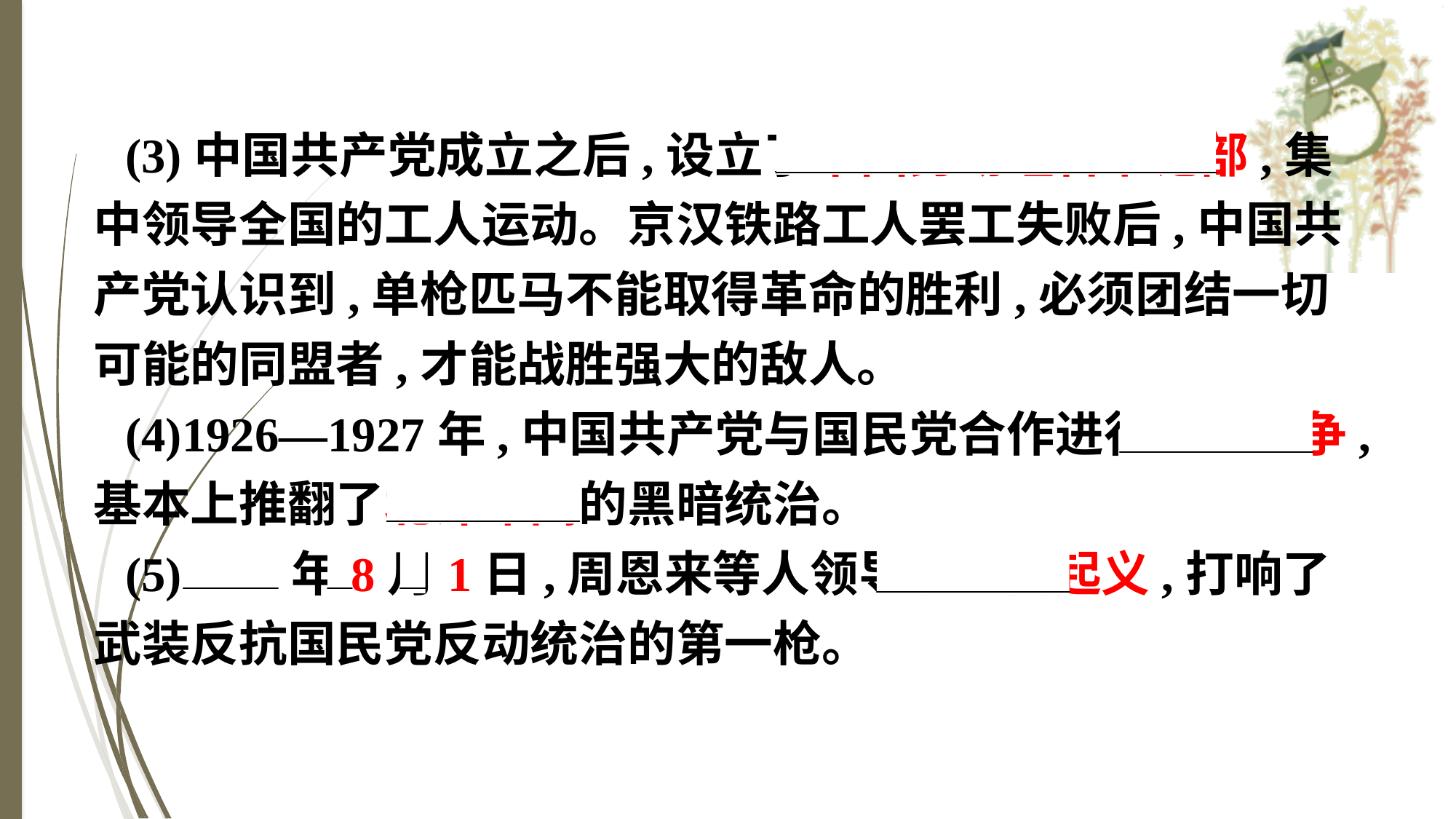

(3)中国共产党成立之后,设立了中国劳动组合书记部,集中领导全国的工人运动。京汉铁路工人罢工失败后,中国共产党认识到,单枪匹马不能取得革命的胜利,必须团结一切可能的同盟者,才能战胜强大的敌人。
(4)1926—1927年,中国共产党与国民党合作进行北伐战争,基本上推翻了北洋军阀的黑暗统治。
(5)1927年8月1日,周恩来等人领导了南昌起义,打响了武装反抗国民党反动统治的第一枪。